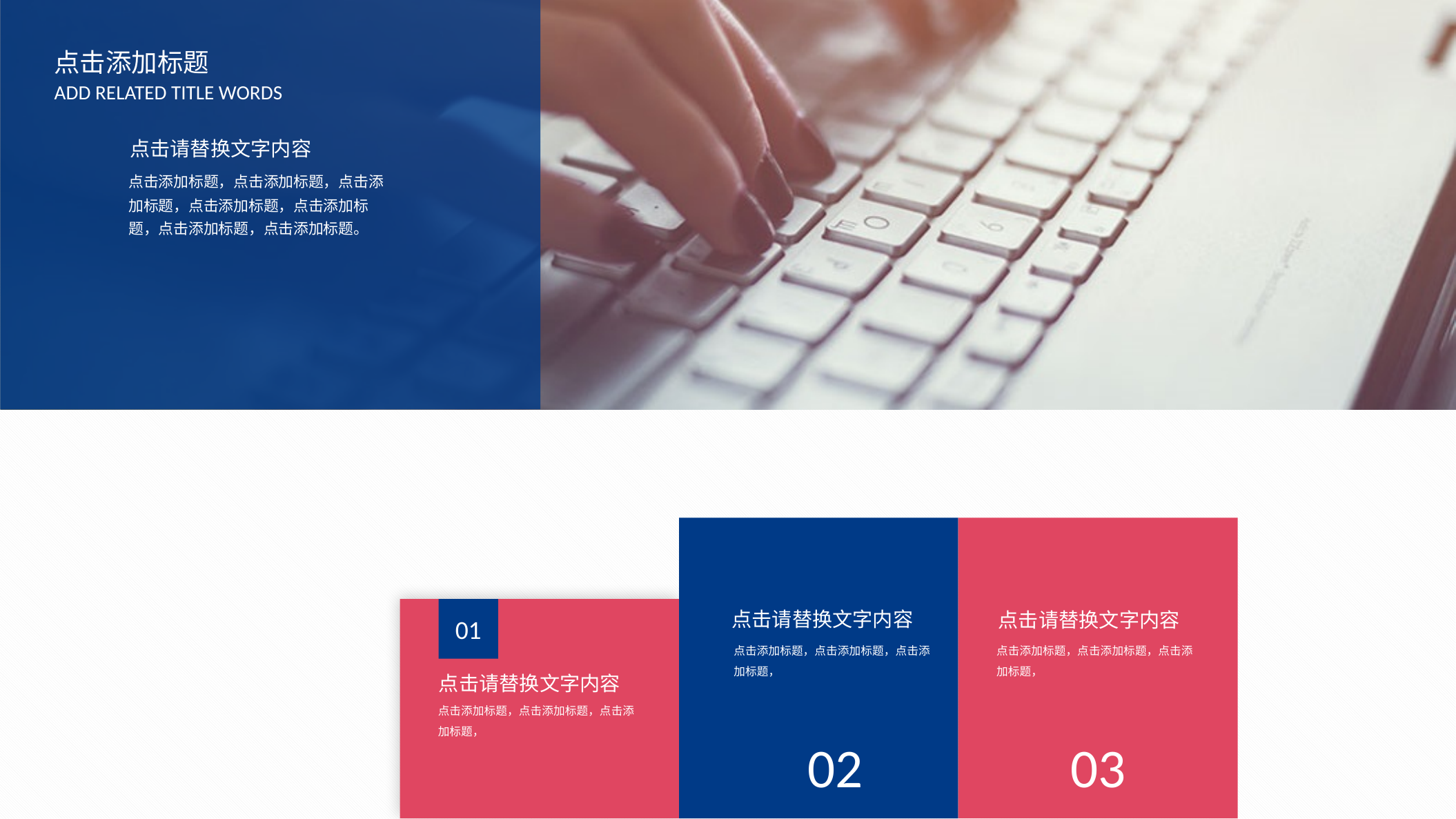

点击添加标题
ADD RELATED TITLE WORDS
点击请替换文字内容
点击添加标题，点击添加标题，点击添加标题，点击添加标题，点击添加标题，点击添加标题，点击添加标题。

点击请替换文字内容
点击添加标题，点击添加标题，点击添加标题，
02
点击请替换文字内容
点击添加标题，点击添加标题，点击添加标题，
03
01
点击请替换文字内容
点击添加标题，点击添加标题，点击添加标题，